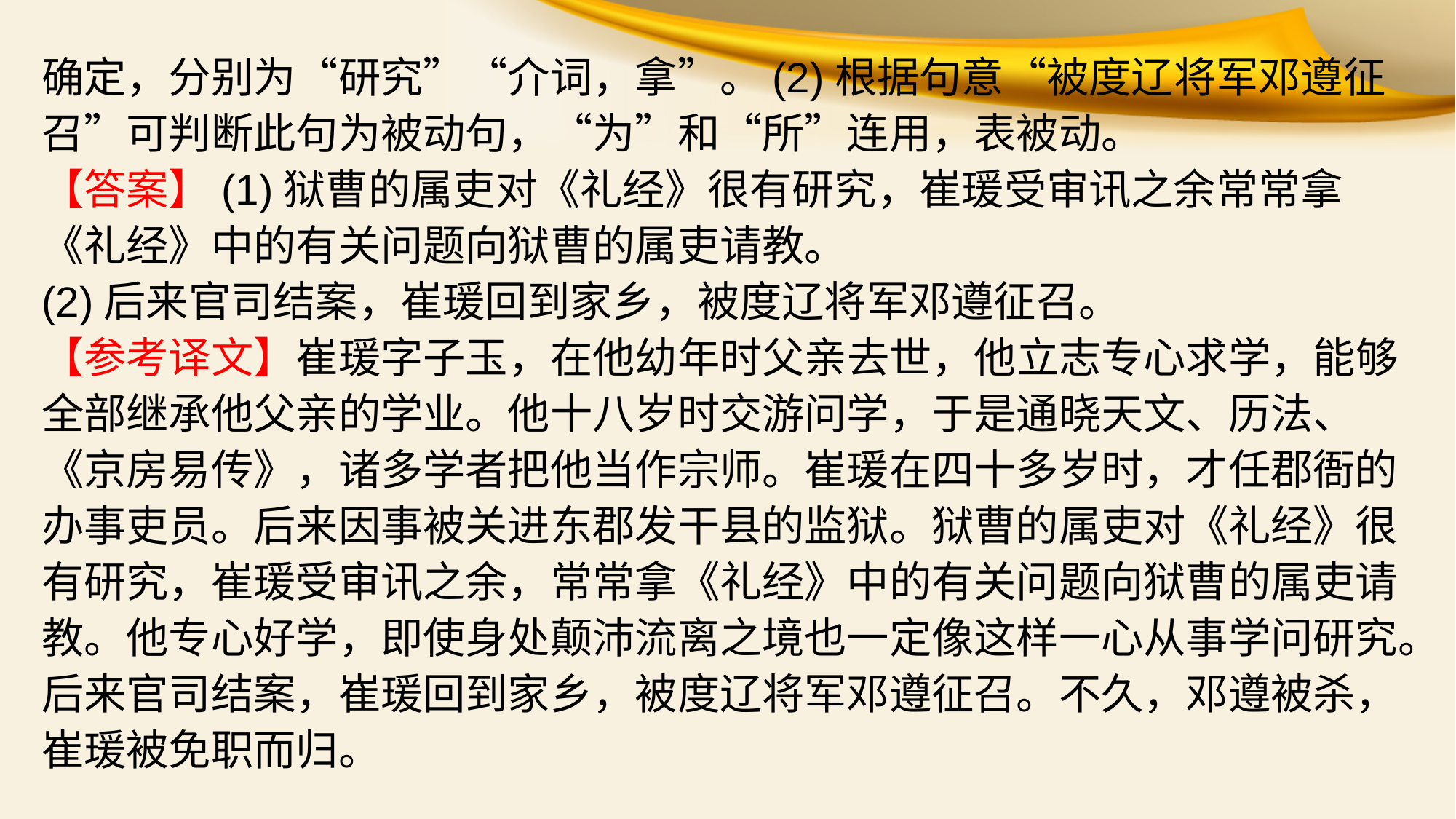

确定，分别为“研究”“介词，拿”。(2)根据句意“被度辽将军邓遵征召”可判断此句为被动句，“为”和“所”连用，表被动。
【答案】(1)狱曹的属吏对《礼经》很有研究，崔瑗受审讯之余常常拿《礼经》中的有关问题向狱曹的属吏请教。
(2)后来官司结案，崔瑗回到家乡，被度辽将军邓遵征召。
【参考译文】崔瑗字子玉，在他幼年时父亲去世，他立志专心求学，能够全部继承他父亲的学业。他十八岁时交游问学，于是通晓天文、历法、《京房易传》，诸多学者把他当作宗师。崔瑗在四十多岁时，才任郡衙的办事吏员。后来因事被关进东郡发干县的监狱。狱曹的属吏对《礼经》很有研究，崔瑗受审讯之余，常常拿《礼经》中的有关问题向狱曹的属吏请教。他专心好学，即使身处颠沛流离之境也一定像这样一心从事学问研究。后来官司结案，崔瑗回到家乡，被度辽将军邓遵征召。不久，邓遵被杀，崔瑗被免职而归。